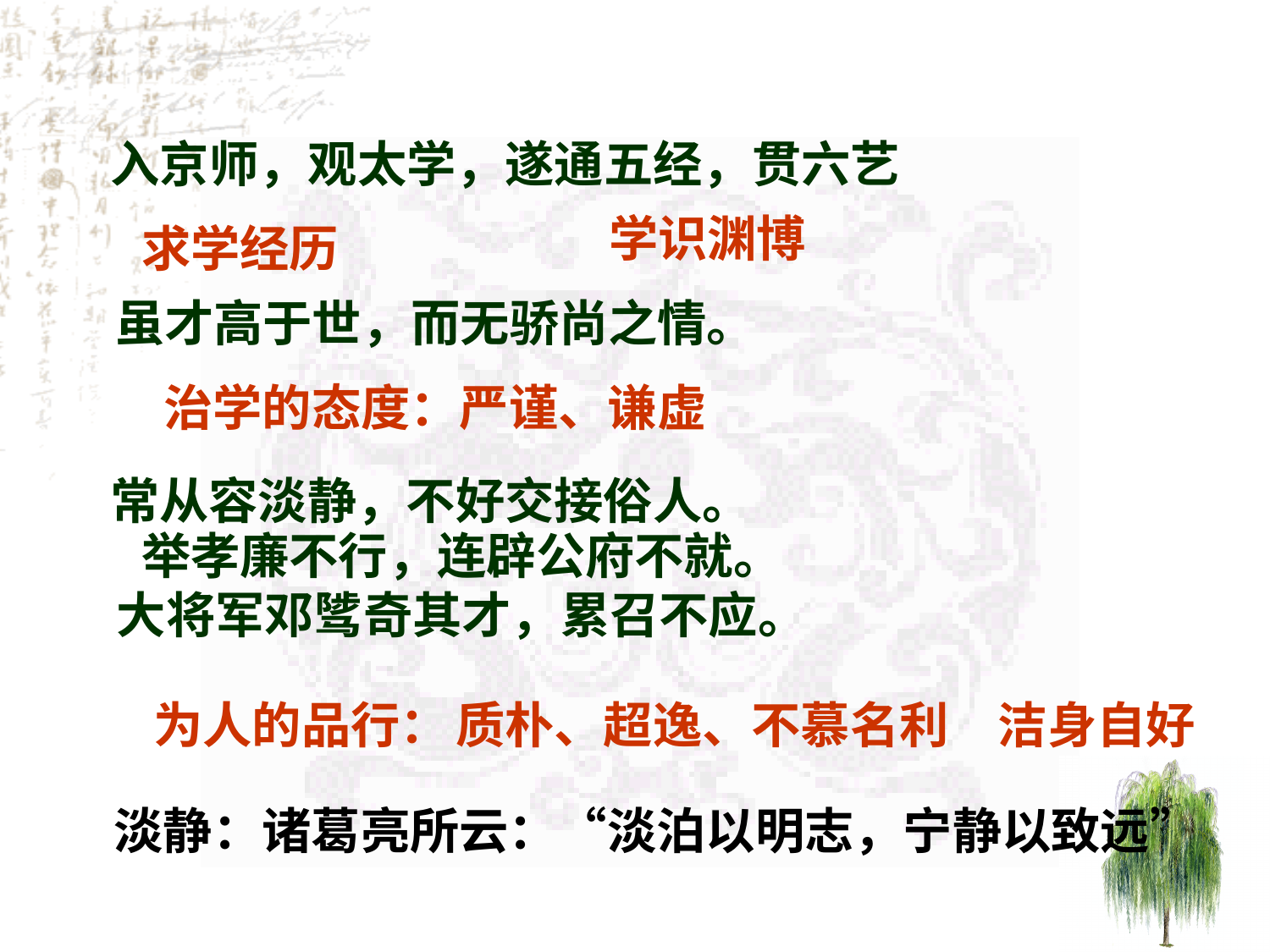

入京师，观太学，遂通五经，贯六艺
学识渊博
求学经历
虽才高于世，而无骄尚之情。

常从容淡静，不好交接俗人。
治学的态度：严谨、谦虚
举孝廉不行，连辟公府不就。
大将军邓骘奇其才，累召不应。
为人的品行：
质朴、超逸、不慕名利　洁身自好
淡静：诸葛亮所云：“淡泊以明志，宁静以致远”